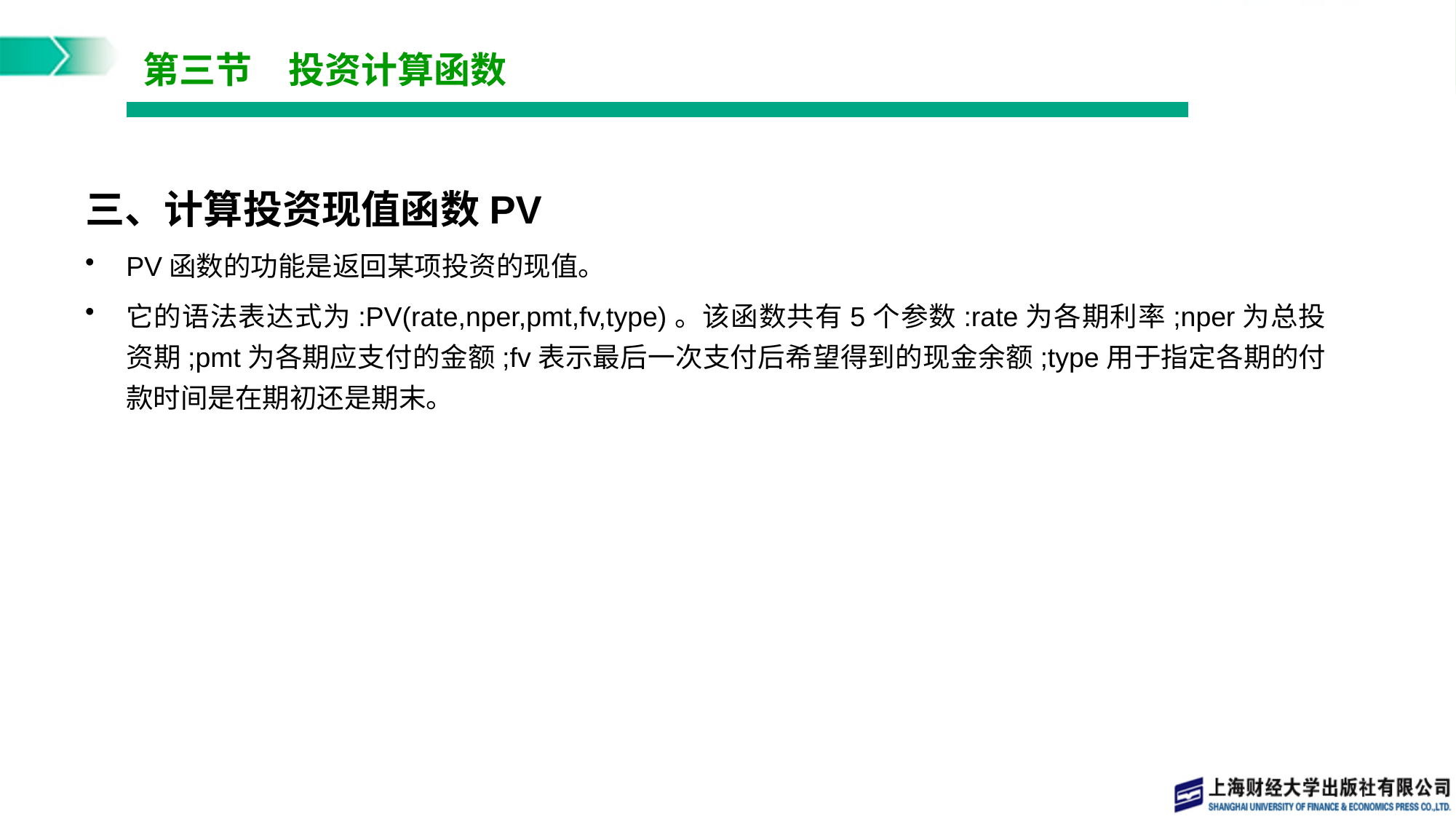

# 第三节　投资计算函数
三、计算投资现值函数PV
PV函数的功能是返回某项投资的现值。
它的语法表达式为:PV(rate,nper,pmt,fv,type)。该函数共有5个参数:rate为各期利率;nper为总投资期;pmt为各期应支付的金额;fv表示最后一次支付后希望得到的现金余额;type用于指定各期的付款时间是在期初还是期末。